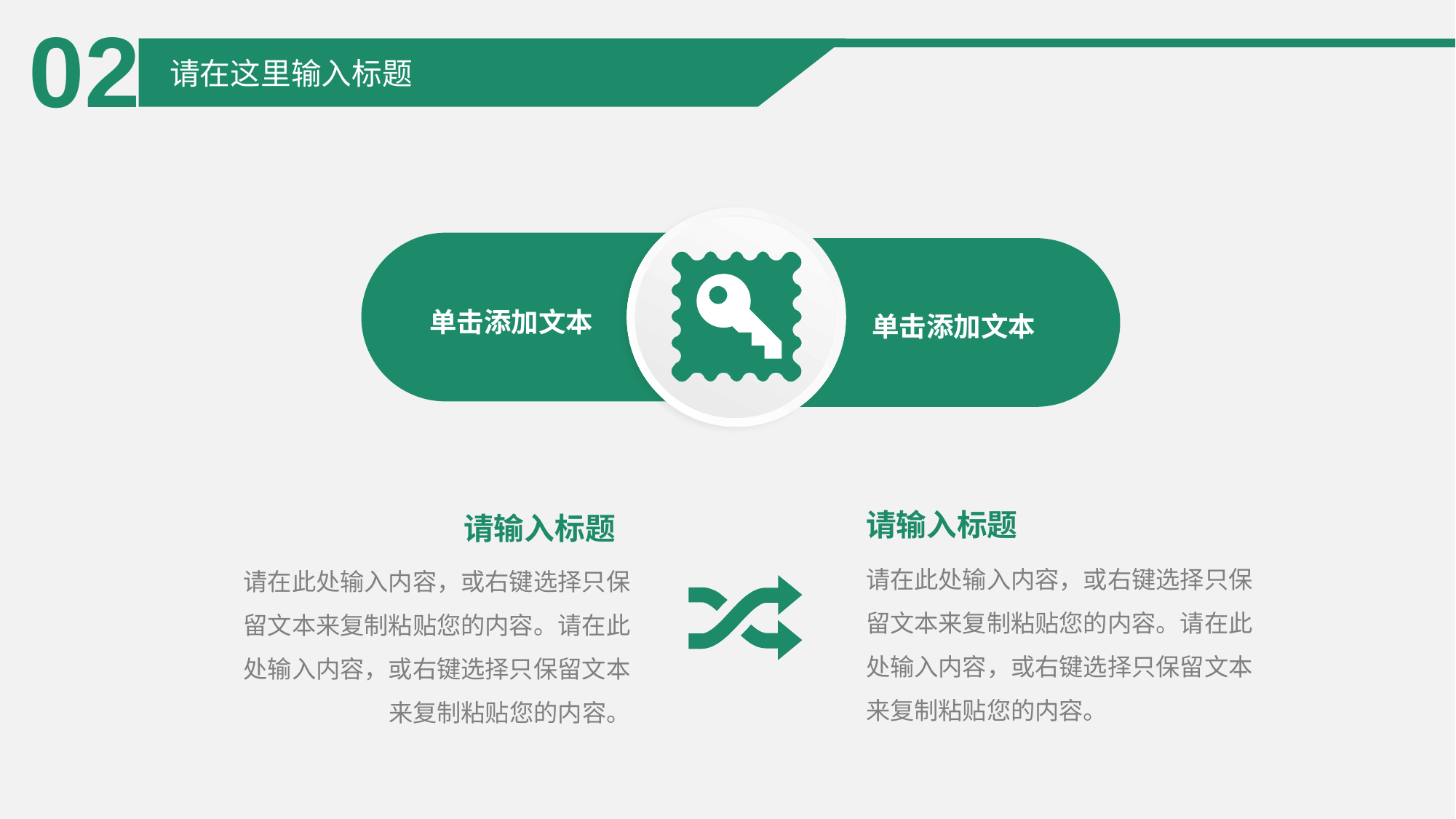

02
请在这里输入标题

单击添加文本
单击添加文本
请输入标题
请输入标题
请在此处输入内容，或右键选择只保留文本来复制粘贴您的内容。请在此处输入内容，或右键选择只保留文本来复制粘贴您的内容。

请在此处输入内容，或右键选择只保留文本来复制粘贴您的内容。请在此处输入内容，或右键选择只保留文本来复制粘贴您的内容。